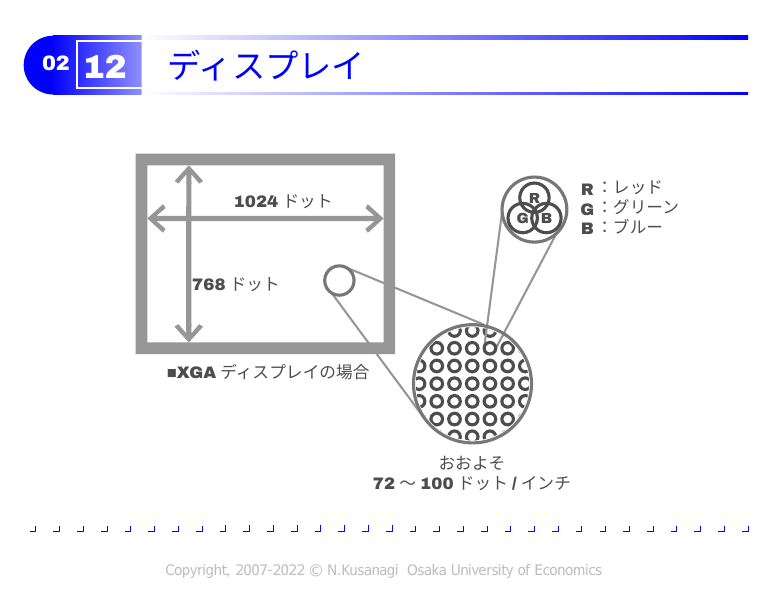

# 12   ディスプレイ

：レッド
：グリーン
：ブルー
R
G
B

R
G
B
1024ドット

768ドット

■XGAディスプレイの場合

おおよそ
72～100ドット/インチ